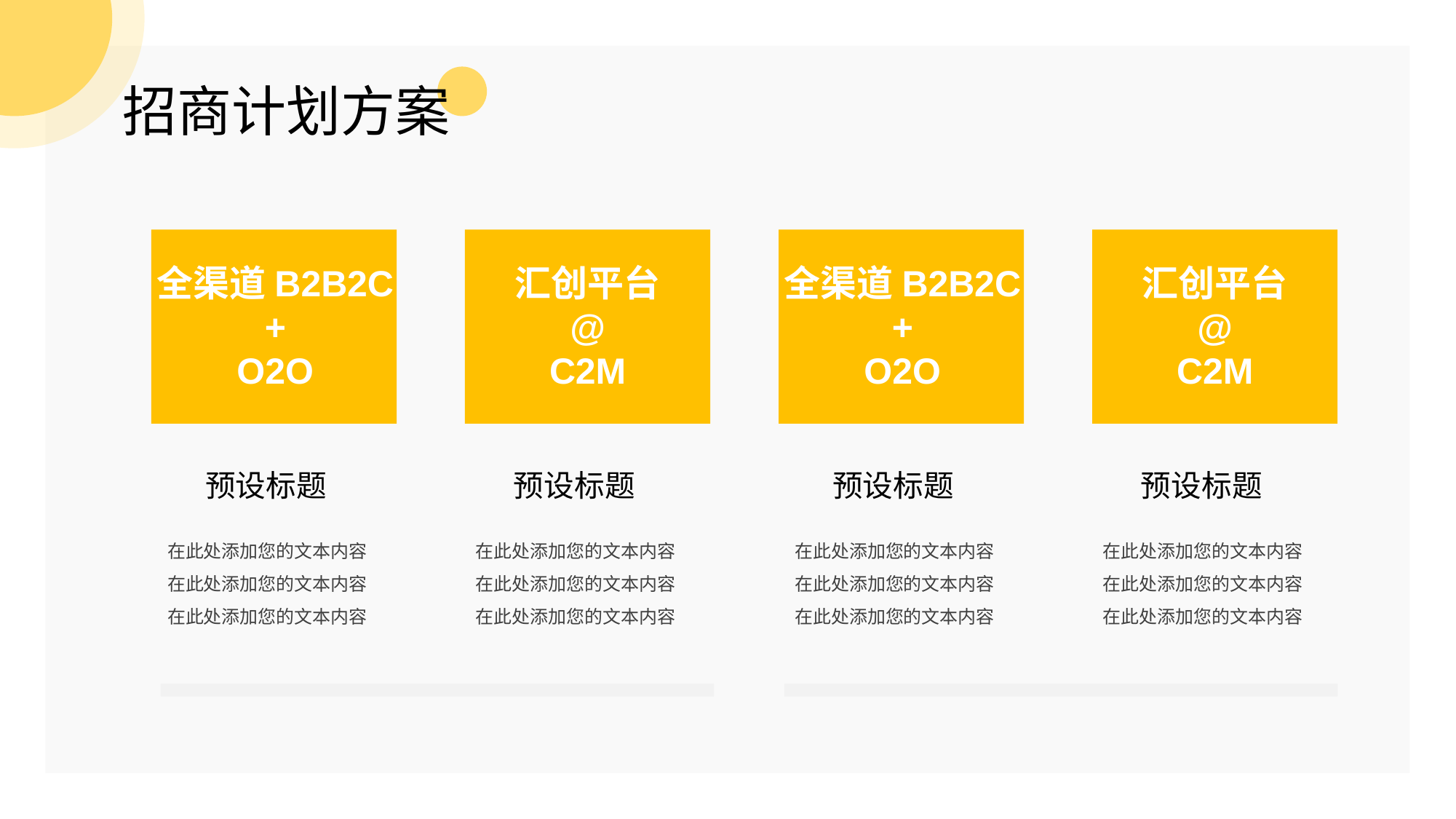

全渠道B2B2C
+
O2O
预设标题
在此处添加您的文本内容在此处添加您的文本内容在此处添加您的文本内容

汇创平台
@
C2M
预设标题
在此处添加您的文本内容在此处添加您的文本内容在此处添加您的文本内容

全渠道B2B2C
+
O2O
预设标题
在此处添加您的文本内容在此处添加您的文本内容在此处添加您的文本内容

汇创平台
@
C2M
预设标题
在此处添加您的文本内容在此处添加您的文本内容在此处添加您的文本内容